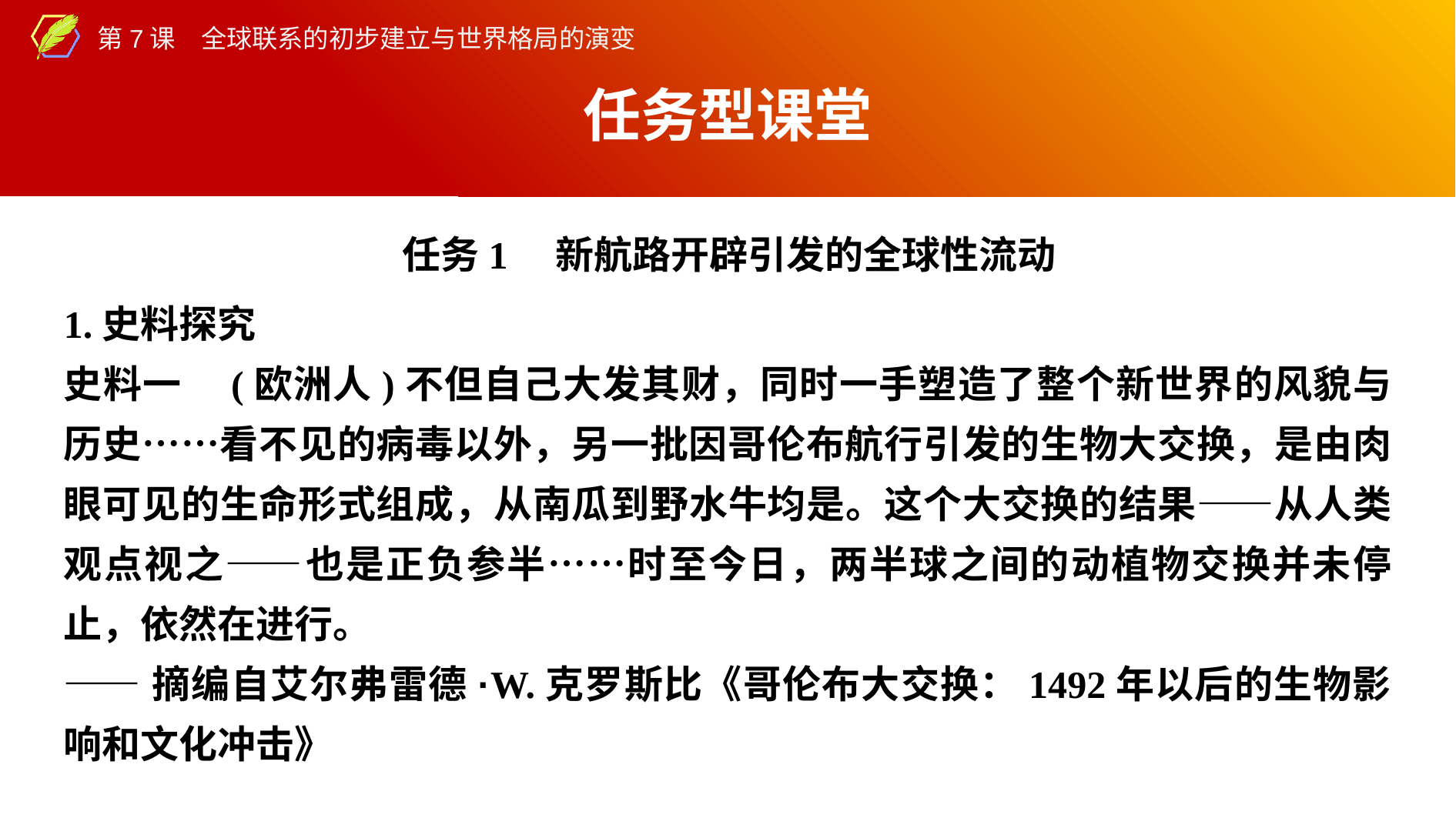

任务型课堂
任务1　新航路开辟引发的全球性流动
1.史料探究
史料一　(欧洲人)不但自己大发其财，同时一手塑造了整个新世界的风貌与历史……看不见的病毒以外，另一批因哥伦布航行引发的生物大交换，是由肉眼可见的生命形式组成，从南瓜到野水牛均是。这个大交换的结果——从人类观点视之——也是正负参半……时至今日，两半球之间的动植物交换并未停止，依然在进行。
——摘编自艾尔弗雷德·W.克罗斯比《哥伦布大交换：1492年以后的生物影响和文化冲击》